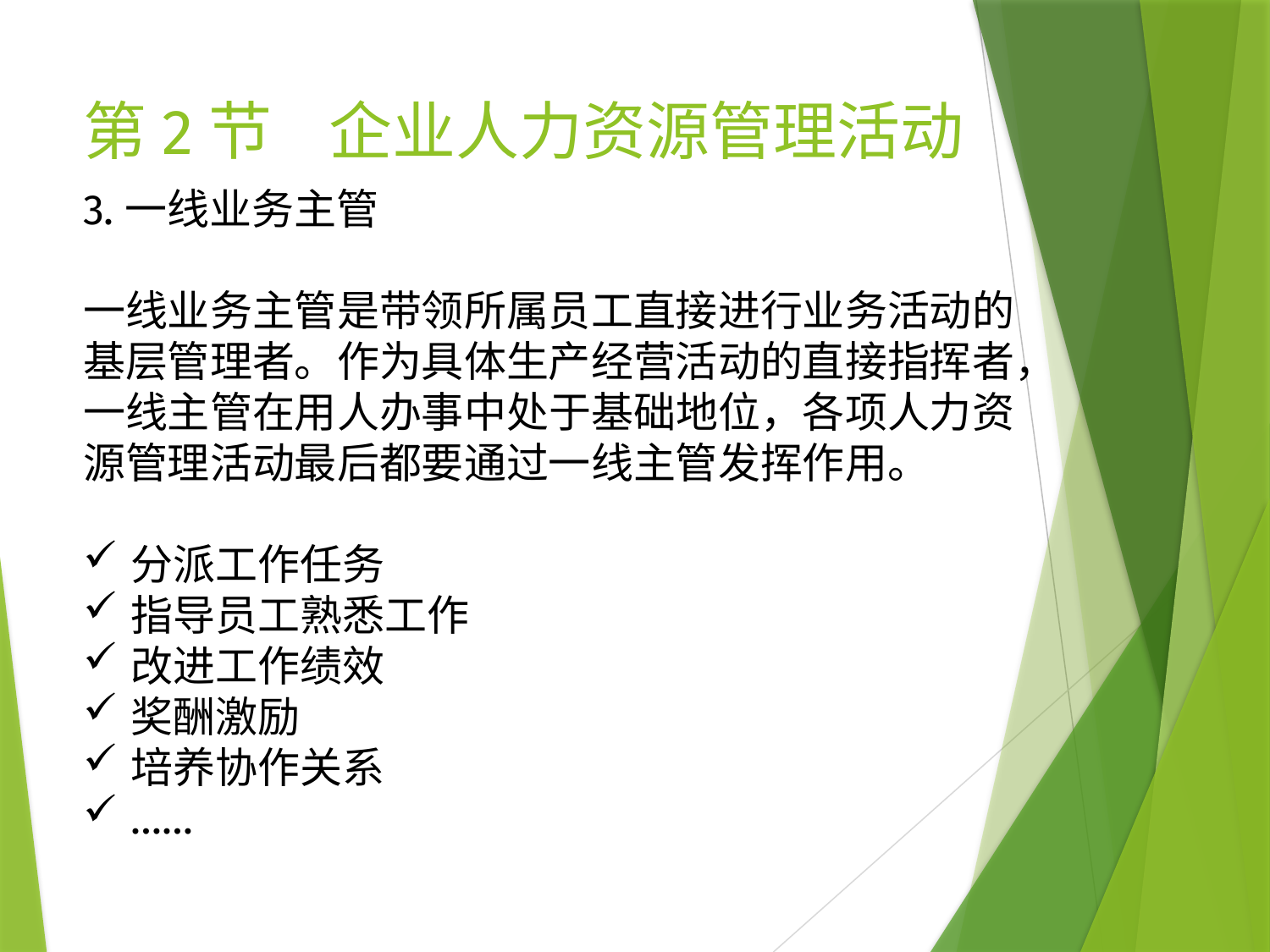

# 第2节    企业人力资源管理活动
3.一线业务主管

一线业务主管是带领所属员工直接进行业务活动的基层管理者。作为具体生产经营活动的直接指挥者，一线主管在用人办事中处于基础地位，各项人力资源管理活动最后都要通过一线主管发挥作用。

分派工作任务
指导员工熟悉工作
改进工作绩效
奖酬激励
培养协作关系
……